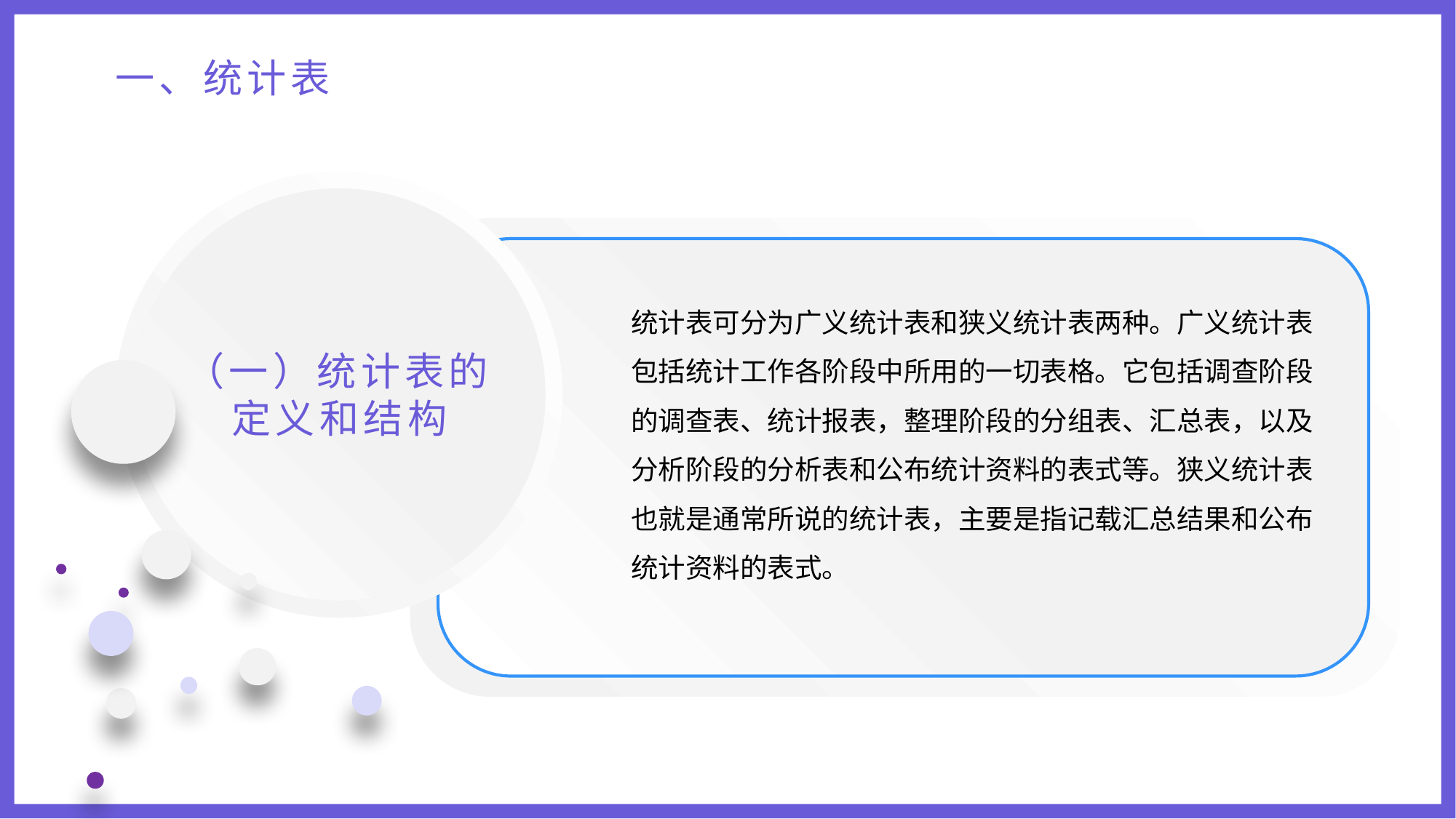

一、统计表

统计表可分为广义统计表和狭义统计表两种。广义统计表包括统计工作各阶段中所用的一切表格。它包括调查阶段的调查表、统计报表，整理阶段的分组表、汇总表，以及分析阶段的分析表和公布统计资料的表式等。狭义统计表也就是通常所说的统计表，主要是指记载汇总结果和公布统计资料的表式。
（一）统计表的定义和结构